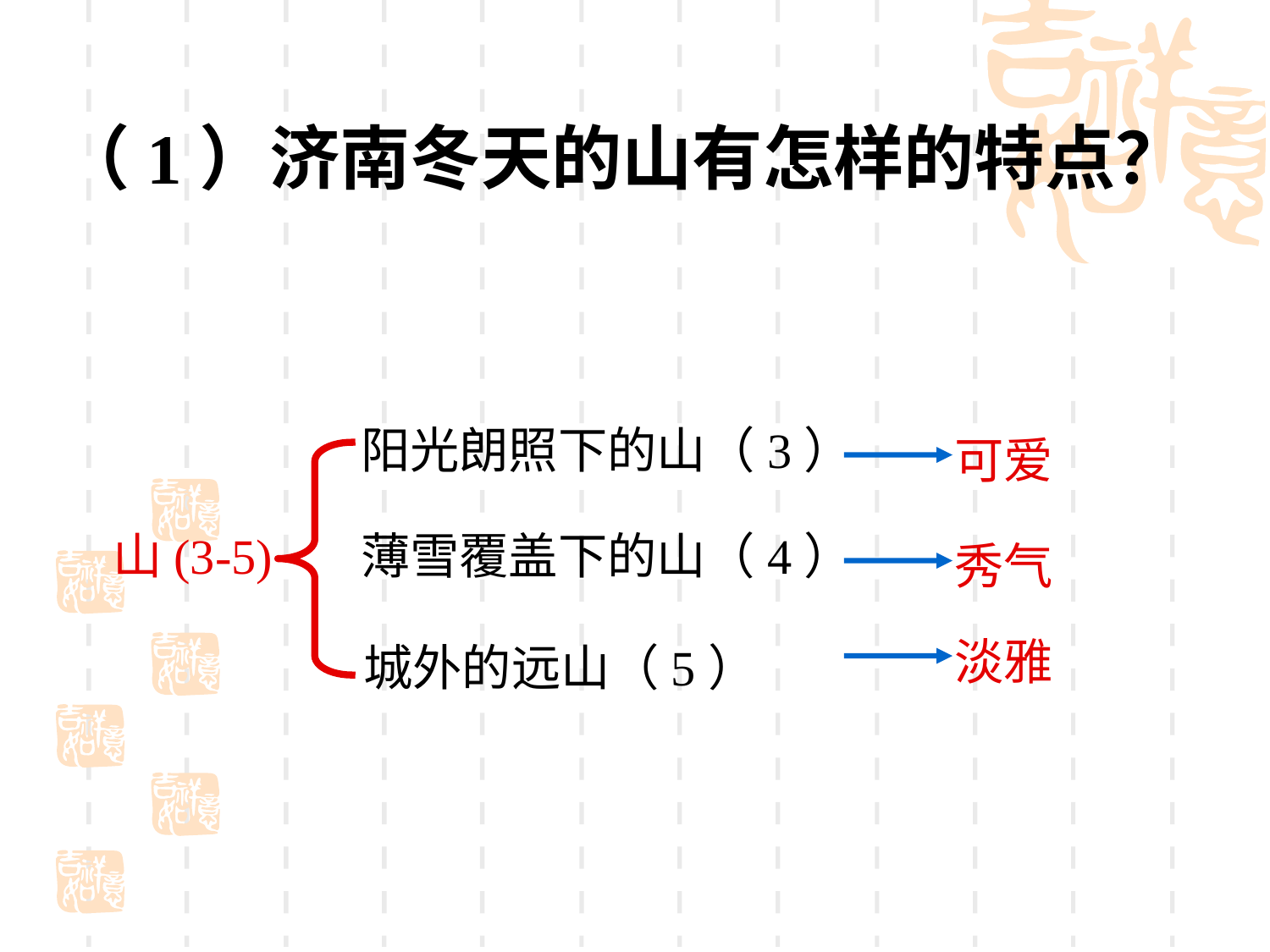

（1）济南冬天的山有怎样的特点？
阳光朗照下的山（3）
可爱

山(3-5)
薄雪覆盖下的山（4）
秀气

淡雅
城外的远山（5）